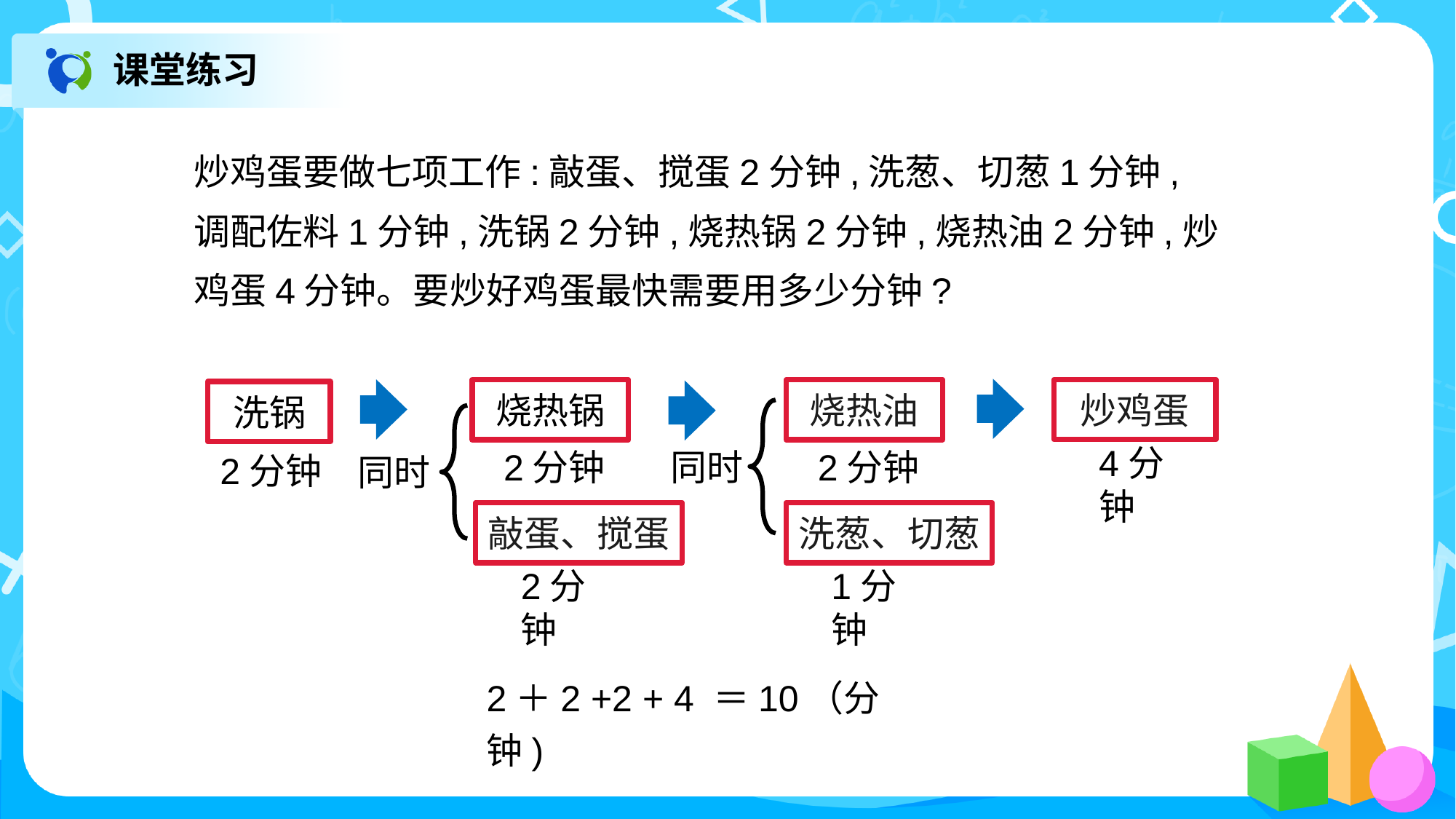

课堂练习
炒鸡蛋要做七项工作:敲蛋、搅蛋2分钟,洗葱、切葱1分钟,
调配佐料1分钟,洗锅2分钟,烧热锅2分钟,烧热油2分钟,炒
鸡蛋4分钟。要炒好鸡蛋最快需要用多少分钟?

炒鸡蛋
4分钟
烧热锅
2分钟
烧热油
2分钟

洗锅
2分钟

同时
同时
洗葱、切葱
1分钟
敲蛋、搅蛋
2分钟
2＋2 +2 + 4 ＝10（分钟)